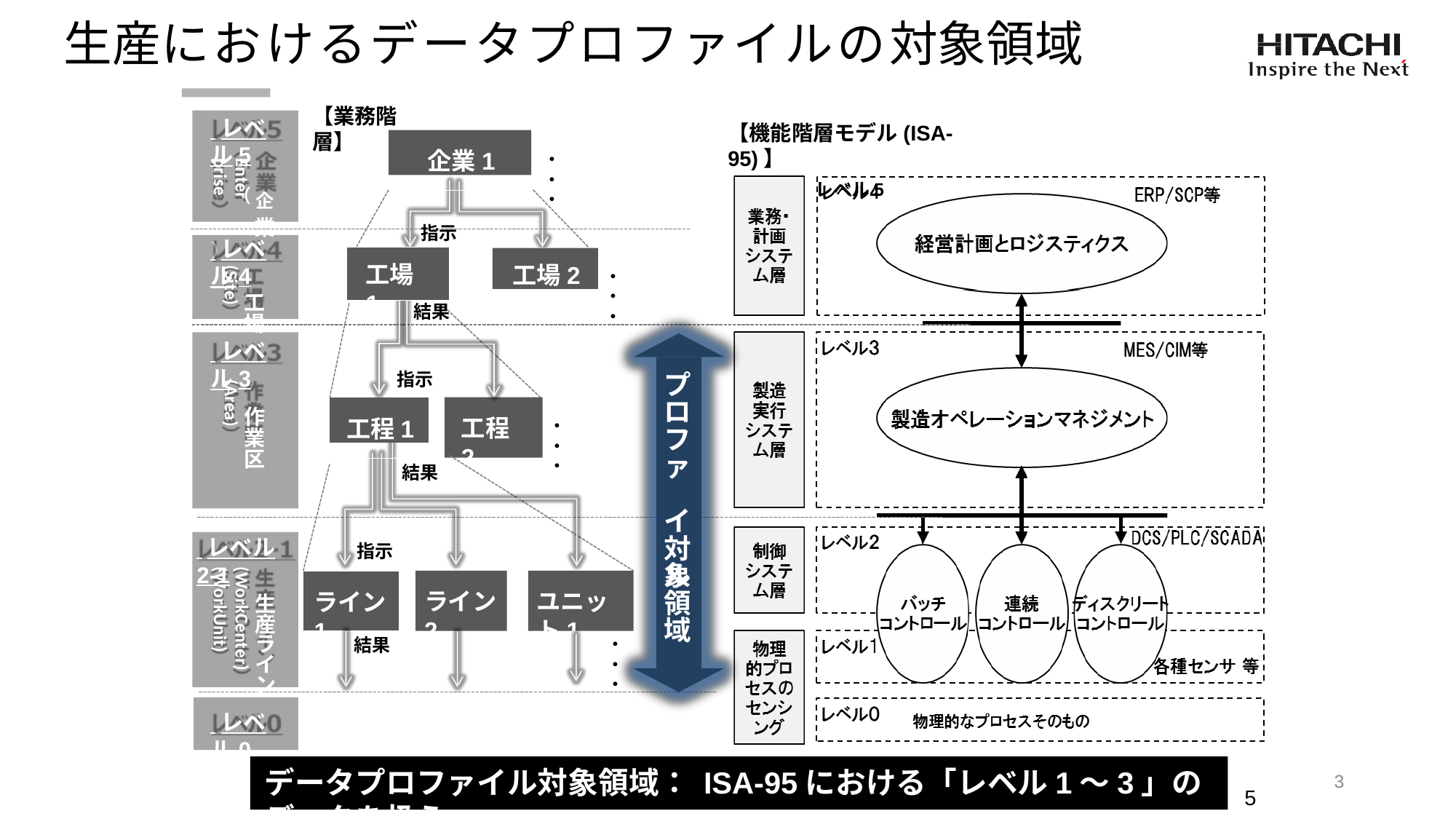

# 生産におけるデータプロファイルの対象領域

【業務階層】

 レベル5
（ 企
業
）
【機能階層モデル(ISA-95)】
レベル5

企業1

・・・

Enter
prise

指示

 レベル4
工 場

工場2

工場1
(Site)
・・・

結果

 レベル3
作 業 区

プ ロ フ ァ イ ル

指示

(Area)

工程1
工程2
・・・

結果

 レベル2-1
生 産 ラ イ ン
対 象 領 域

指示

(WorkCenter)
(WorkUnit)

ライン2
ユニット1
ライン1

結果
・・・

 レベル0

3
データプロファイル対象領域： ISA-95における「レベル1～3」のデータを扱う
5
© Hitachi, Ltd. 2017. All rights reserved.